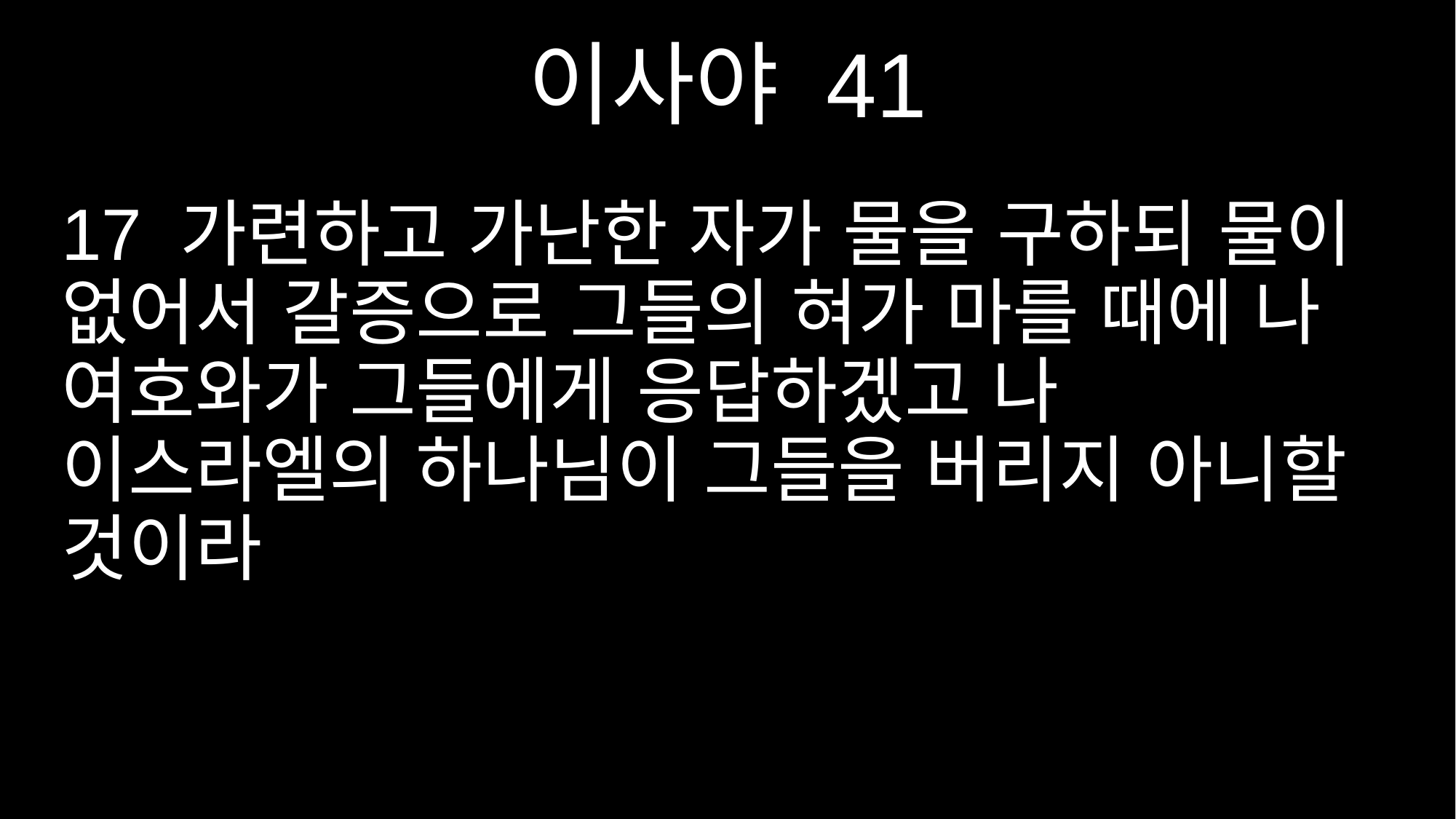

이사야 41
17 가련하고 가난한 자가 물을 구하되 물이 없어서 갈증으로 그들의 혀가 마를 때에 나 여호와가 그들에게 응답하겠고 나 이스라엘의 하나님이 그들을 버리지 아니할 것이라